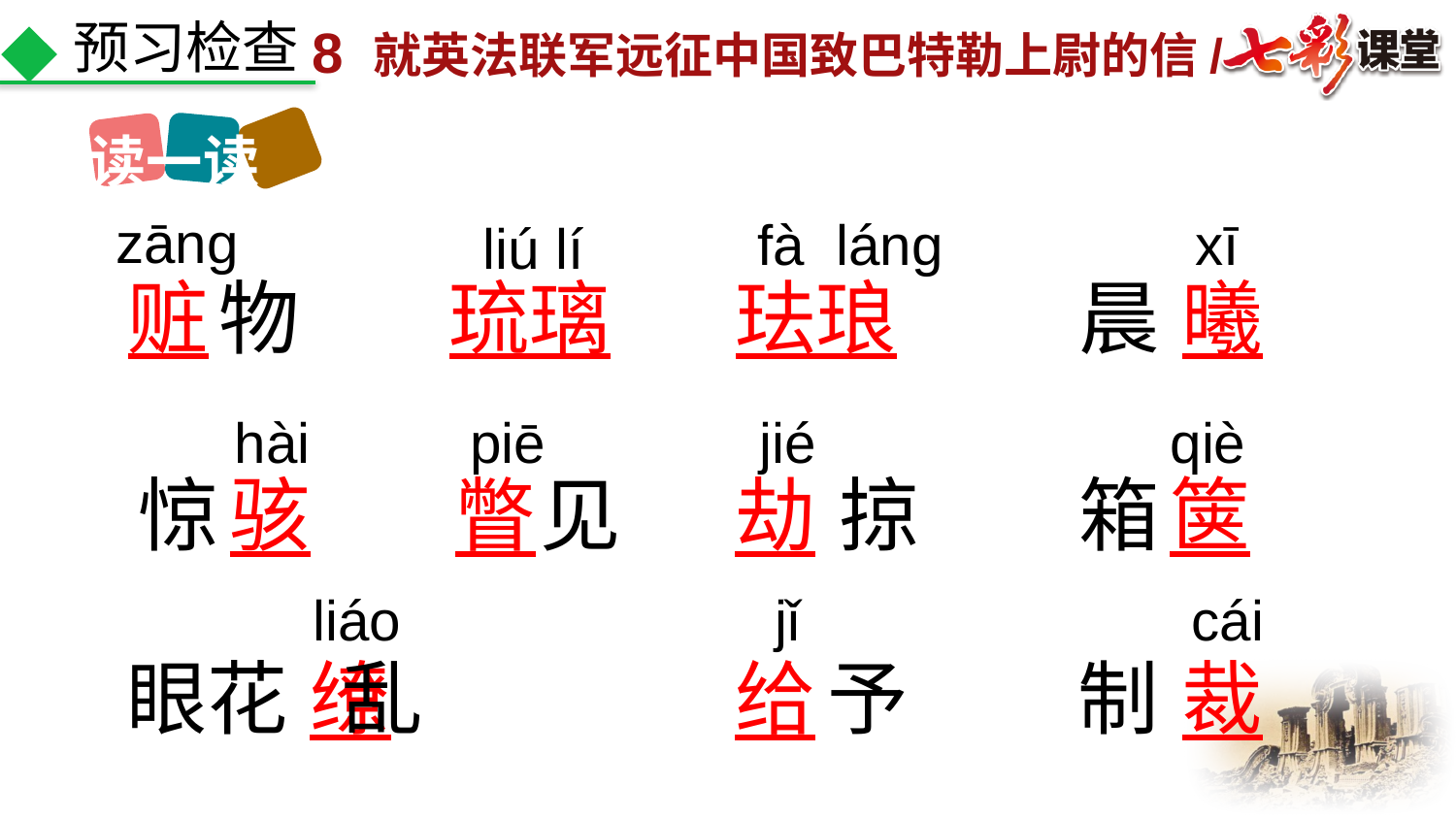

预习检查

读一读

zāng
fà  láng
xī
liú lí
赃
琉璃
珐琅
晨
曦
物
      hài
piē
jié
qiè
惊
骇
见
劫
掠
箱
箧
瞥
liáo
jǐ
cái
眼花   乱
缭
给
予
制
裁